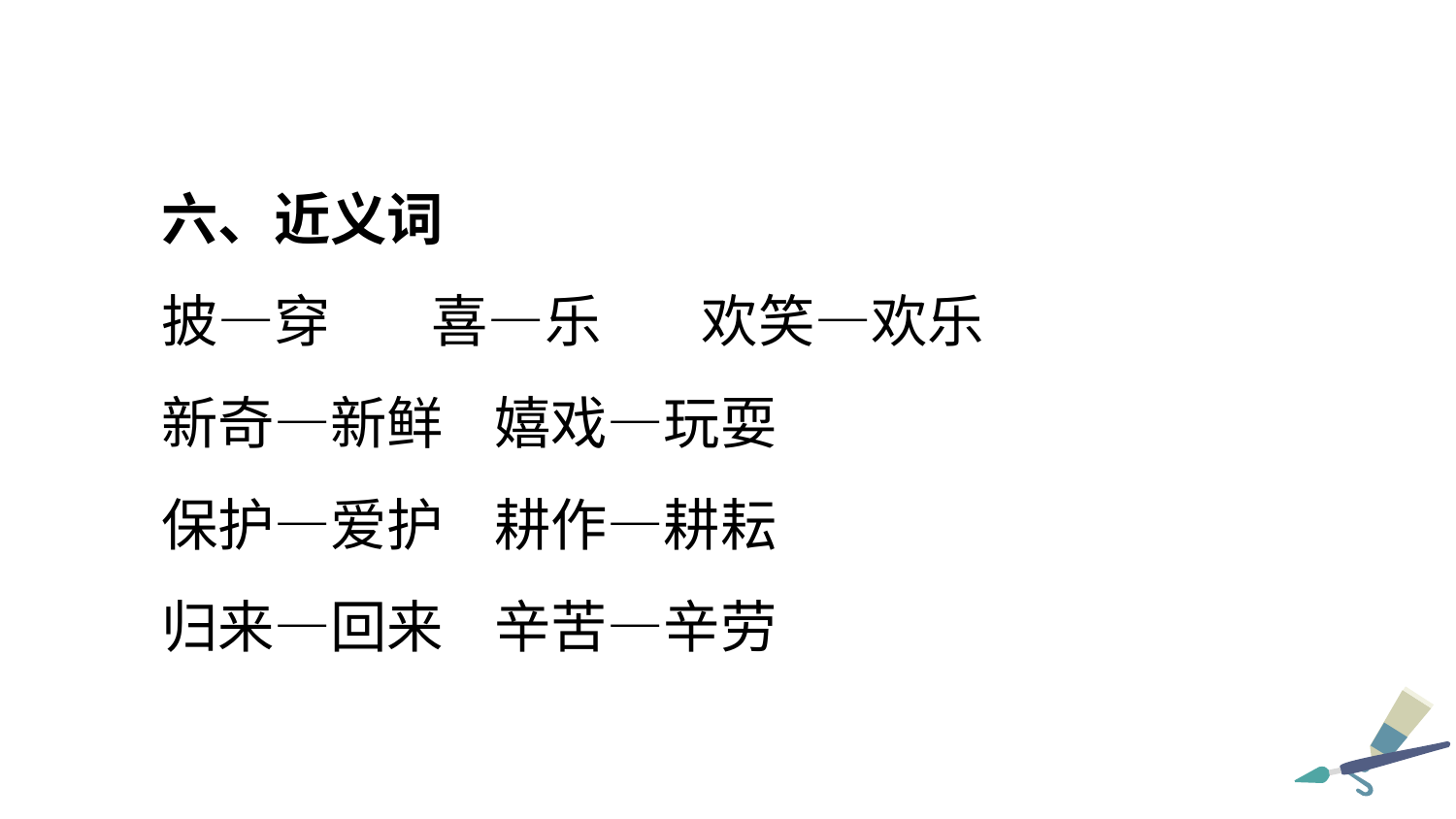

六、近义词
披—穿        喜—乐        欢笑—欢乐
新奇—新鲜    嬉戏—玩耍
保护—爱护    耕作—耕耘
归来—回来    辛苦—辛劳